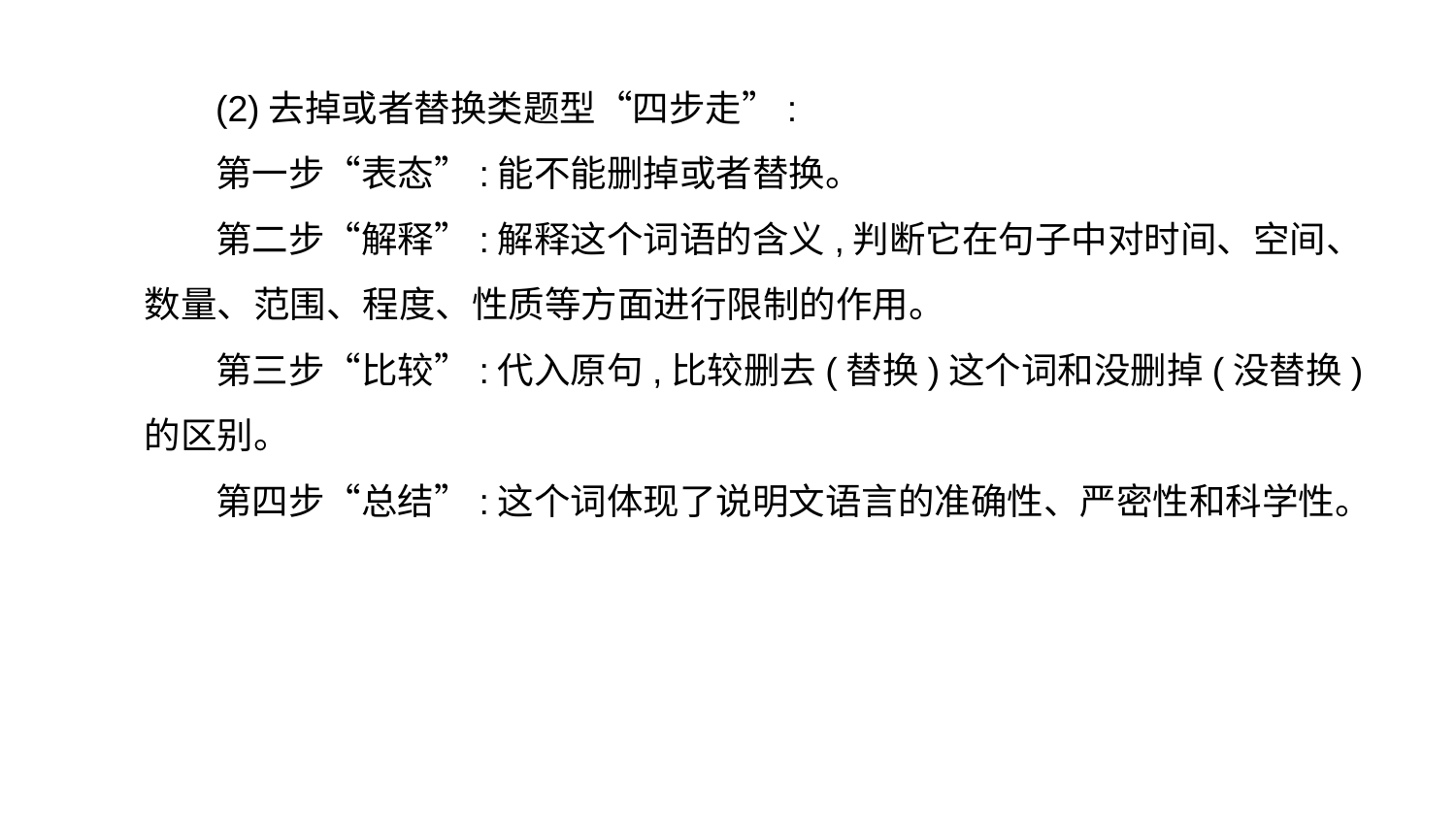

(2)去掉或者替换类题型“四步走”:
第一步“表态”:能不能删掉或者替换。
第二步“解释”:解释这个词语的含义,判断它在句子中对时间、空间、数量、范围、程度、性质等方面进行限制的作用。
第三步“比较”:代入原句,比较删去(替换)这个词和没删掉(没替换)的区别。
第四步“总结”:这个词体现了说明文语言的准确性、严密性和科学性。